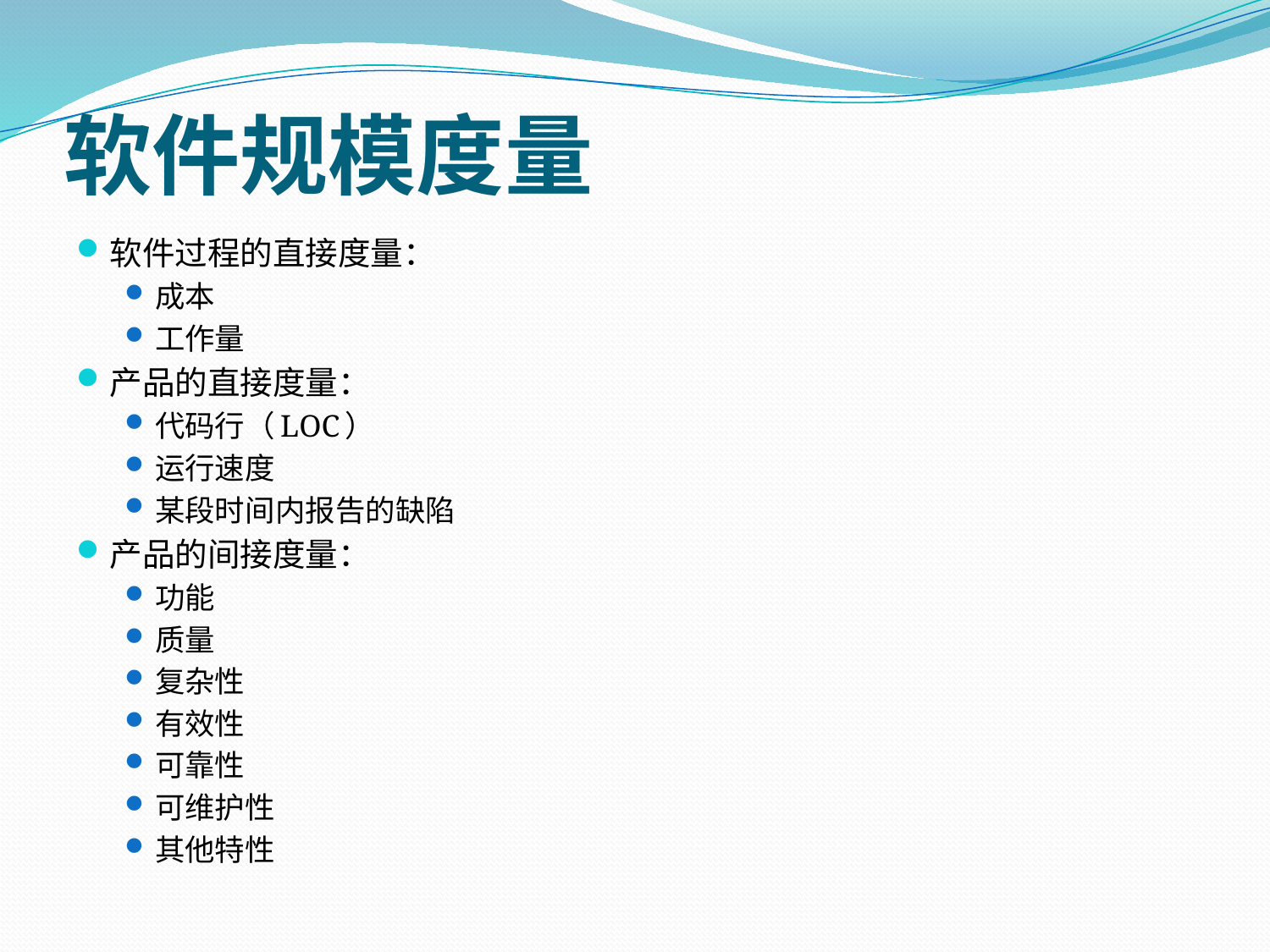

# 软件规模度量
软件过程的直接度量：
成本
工作量
产品的直接度量：
代码行（LOC）
运行速度
某段时间内报告的缺陷
产品的间接度量：
功能
质量
复杂性
有效性
可靠性
可维护性
其他特性